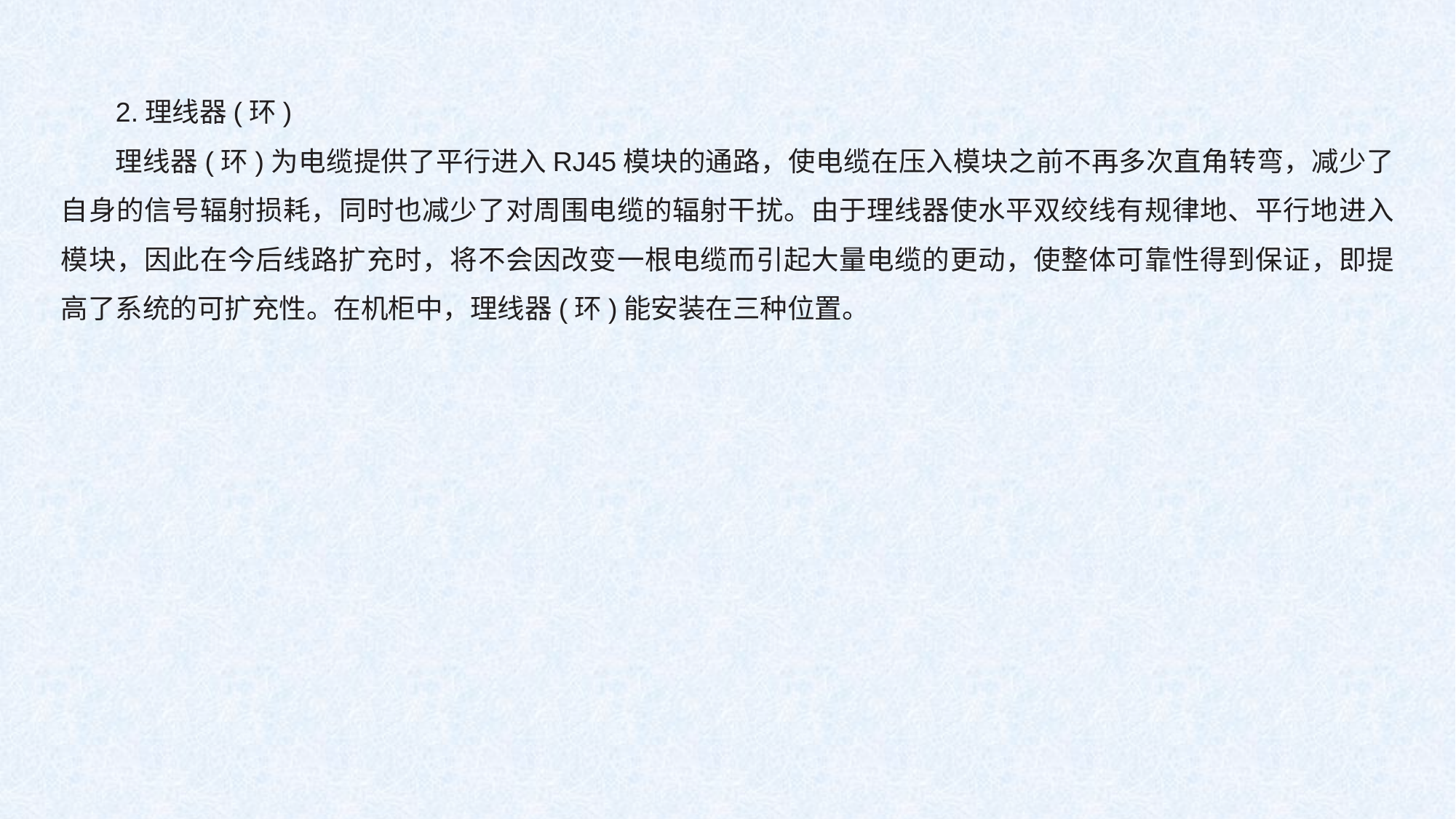

2.理线器(环)
理线器(环)为电缆提供了平行进入RJ45模块的通路，使电缆在压入模块之前不再多次直角转弯，减少了自身的信号辐射损耗，同时也减少了对周围电缆的辐射干扰。由于理线器使水平双绞线有规律地、平行地进入模块，因此在今后线路扩充时，将不会因改变一根电缆而引起大量电缆的更动，使整体可靠性得到保证，即提高了系统的可扩充性。在机柜中，理线器(环)能安装在三种位置。